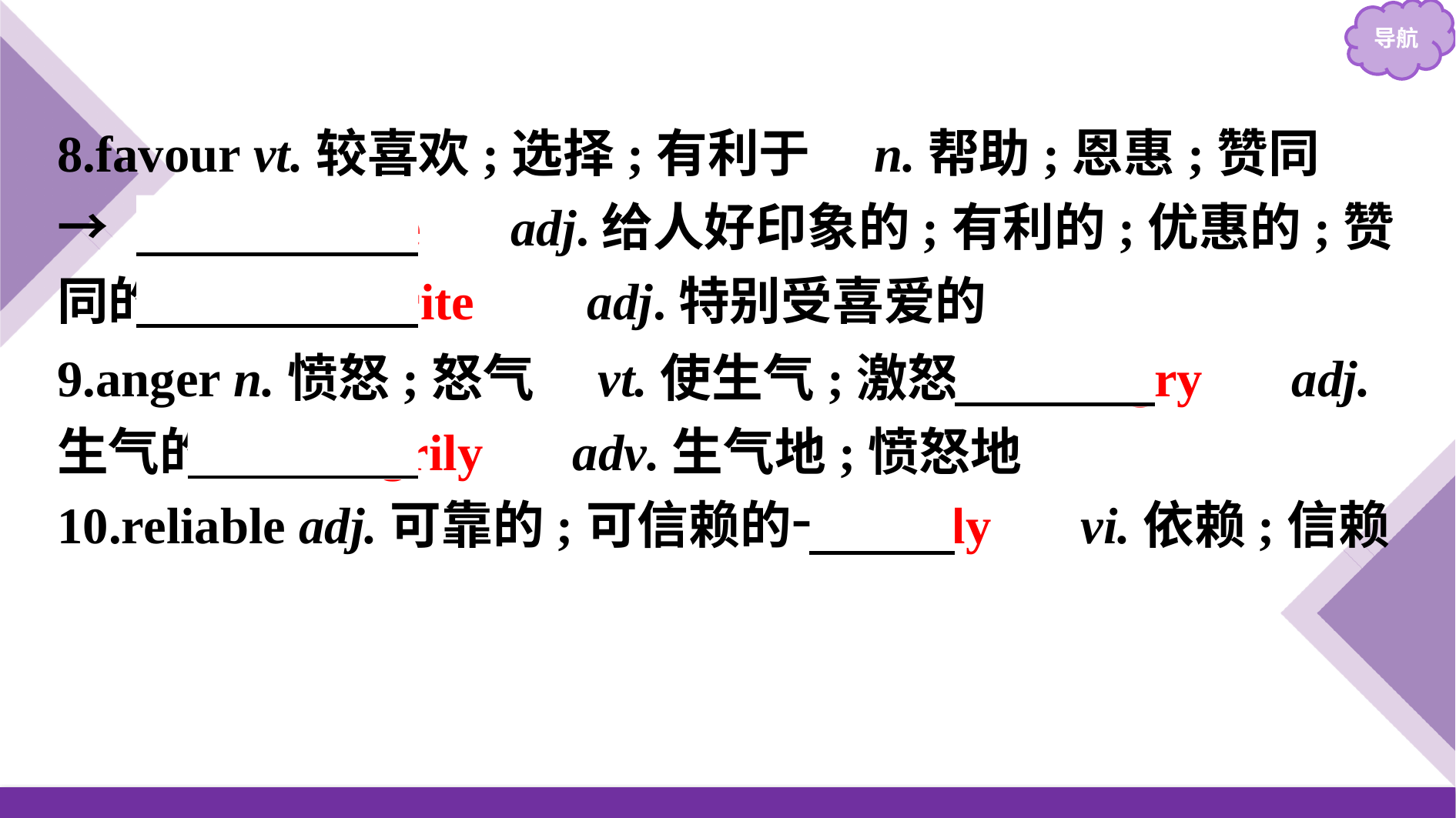

8.favour vt.较喜欢;选择;有利于　n.帮助;恩惠;赞同
→　favourable　 adj.给人好印象的;有利的;优惠的;赞同的→　favourite　   adj.特别受喜爱的

9.anger n.愤怒;怒气　vt.使生气;激怒→　angry　 adj.生气的→　angrily　 adv.生气地;愤怒地
10.reliable adj.可靠的;可信赖的→　rely　 vi.依赖;信赖